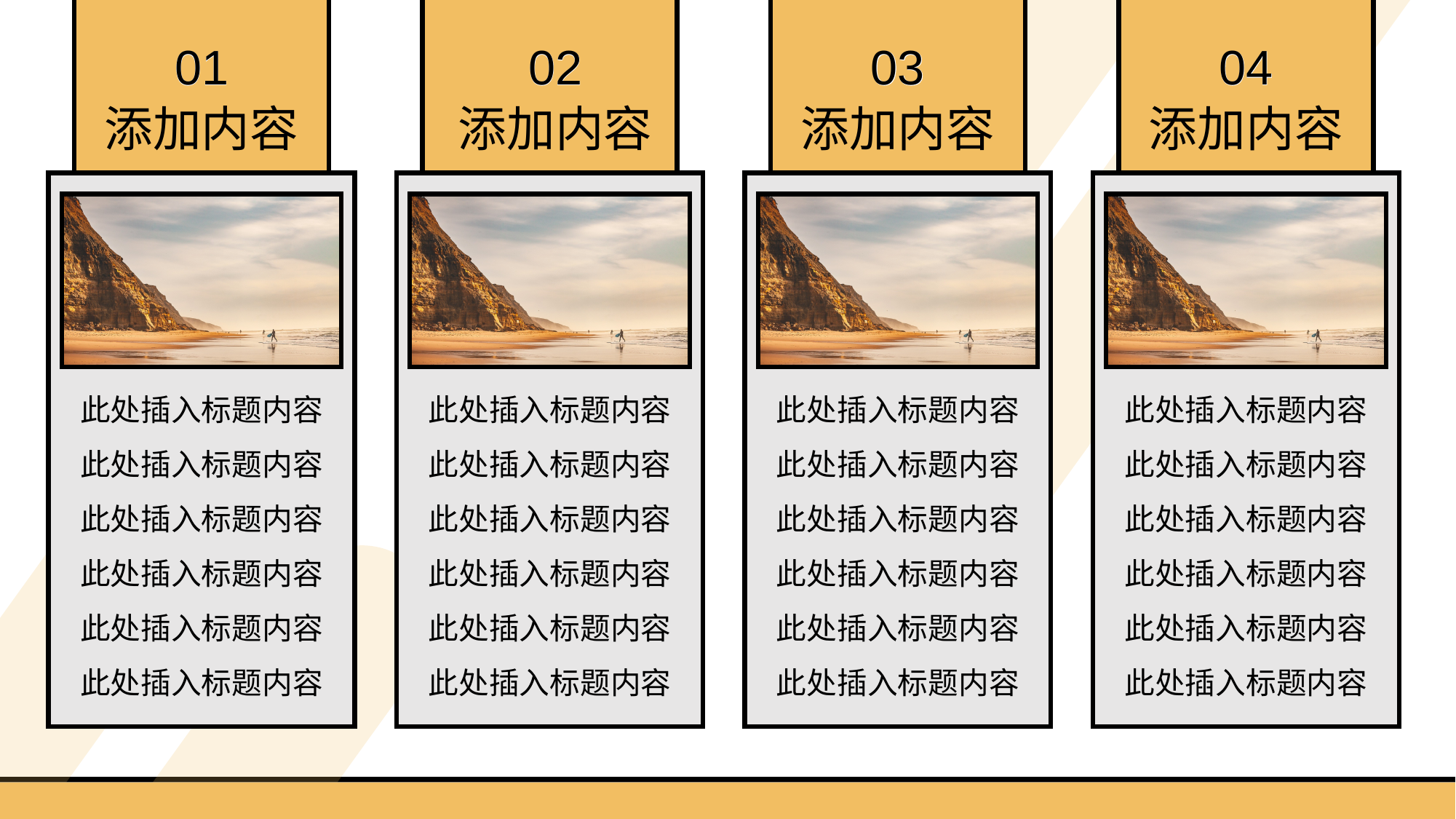

01
01
02
02
03
03
04
04
添加内容
添加内容
添加内容
添加内容

此处插入标题内容此处插入标题内容此处插入标题内容此处插入标题内容此处插入标题内容此处插入标题内容
此处插入标题内容此处插入标题内容此处插入标题内容此处插入标题内容此处插入标题内容此处插入标题内容
此处插入标题内容此处插入标题内容此处插入标题内容此处插入标题内容此处插入标题内容此处插入标题内容
此处插入标题内容此处插入标题内容此处插入标题内容此处插入标题内容此处插入标题内容此处插入标题内容